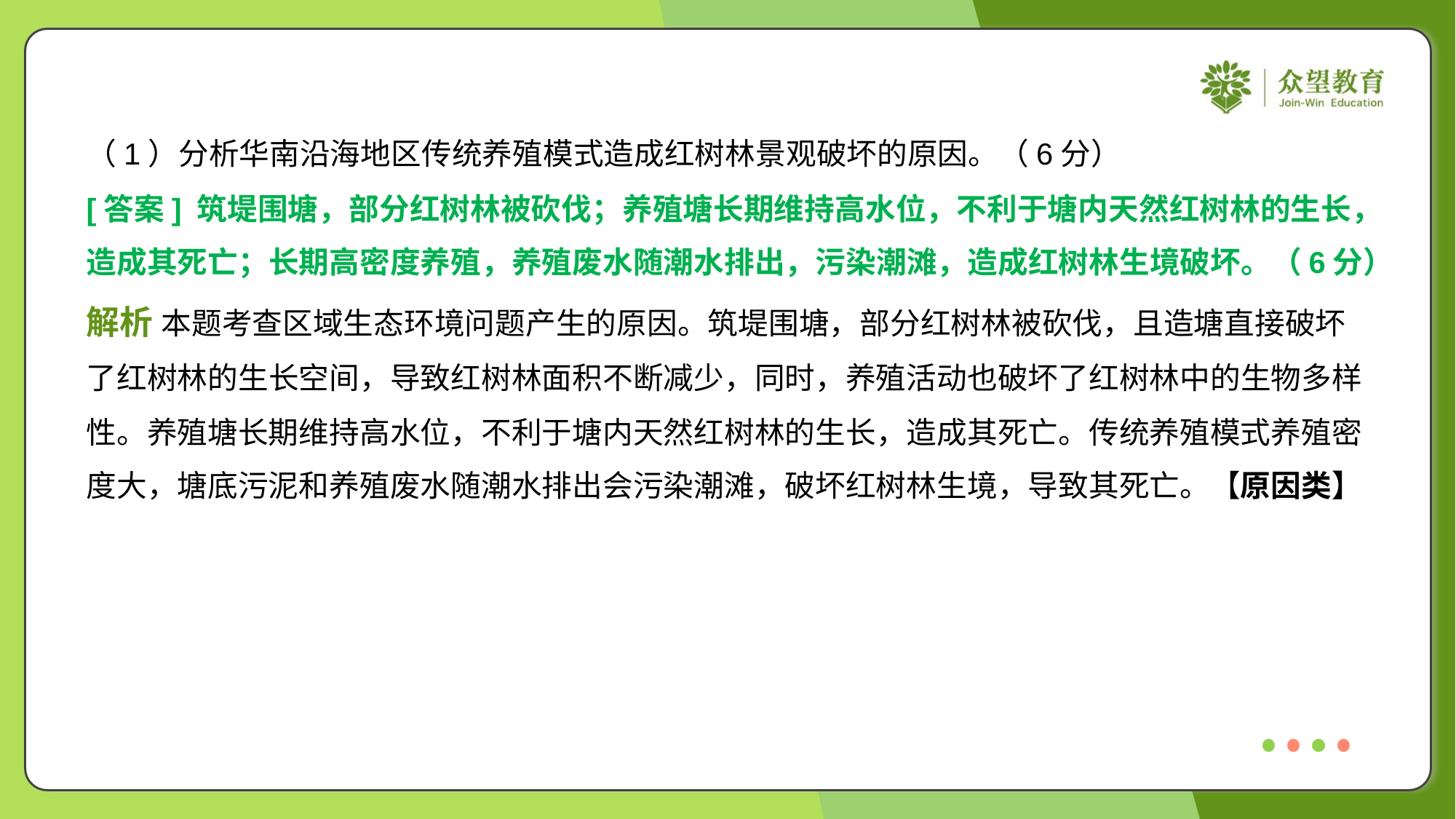

（1）分析华南沿海地区传统养殖模式造成红树林景观破坏的原因。（6分）
[答案] 筑堤围塘，部分红树林被砍伐；养殖塘长期维持高水位，不利于塘内天然红树林的生长，
造成其死亡；长期高密度养殖，养殖废水随潮水排出，污染潮滩，造成红树林生境破坏。（6分）
解析 本题考查区域生态环境问题产生的原因。筑堤围塘，部分红树林被砍伐，且造塘直接破坏
了红树林的生长空间，导致红树林面积不断减少，同时，养殖活动也破坏了红树林中的生物多样
性。养殖塘长期维持高水位，不利于塘内天然红树林的生长，造成其死亡。传统养殖模式养殖密
度大，塘底污泥和养殖废水随潮水排出会污染潮滩，破坏红树林生境，导致其死亡。【原因类】